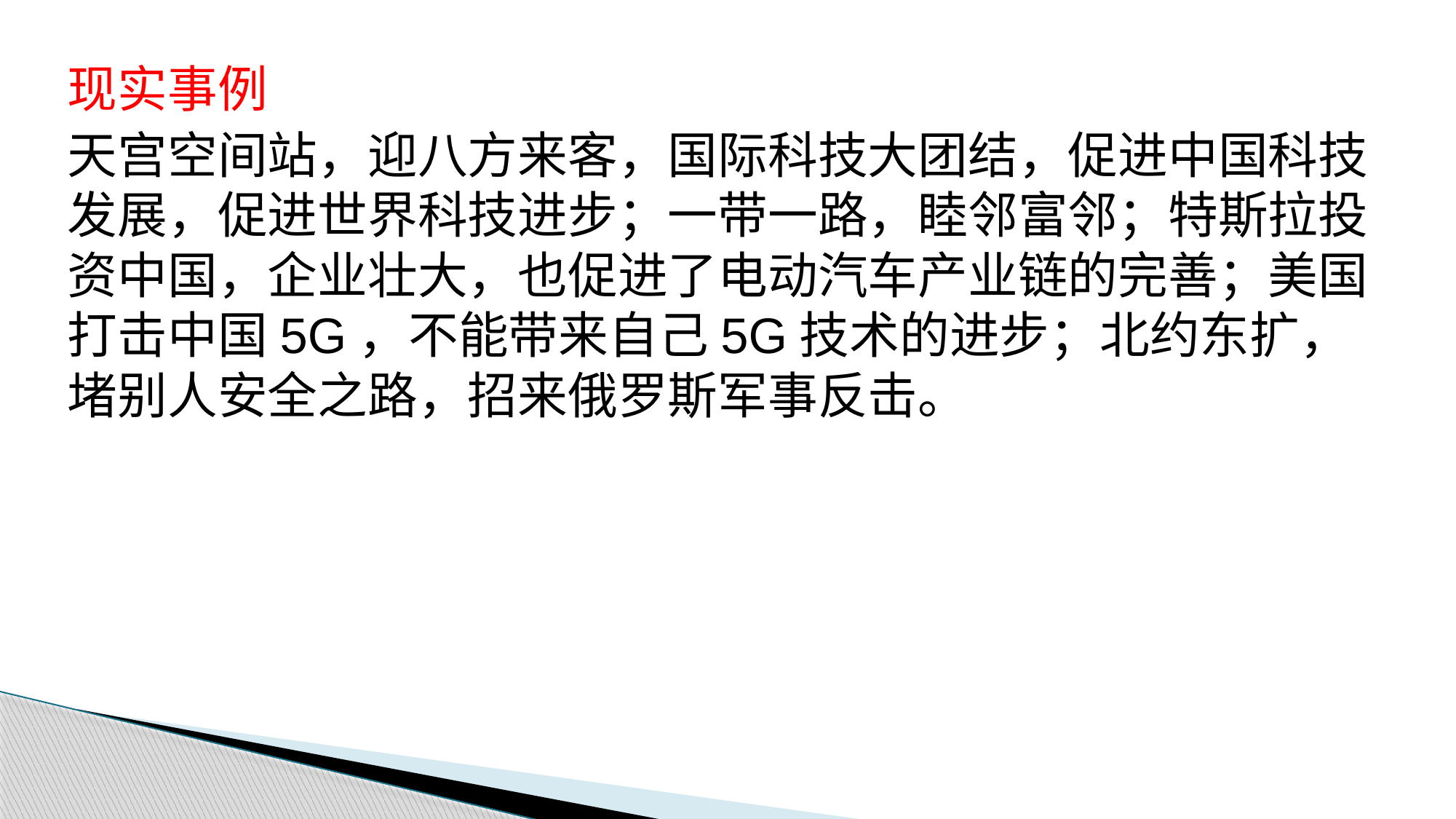

现实事例
天宫空间站，迎八方来客，国际科技大团结，促进中国科技发展，促进世界科技进步；一带一路，睦邻富邻；特斯拉投资中国，企业壮大，也促进了电动汽车产业链的完善；美国打击中国5G，不能带来自己5G技术的进步；北约东扩，堵别人安全之路，招来俄罗斯军事反击。